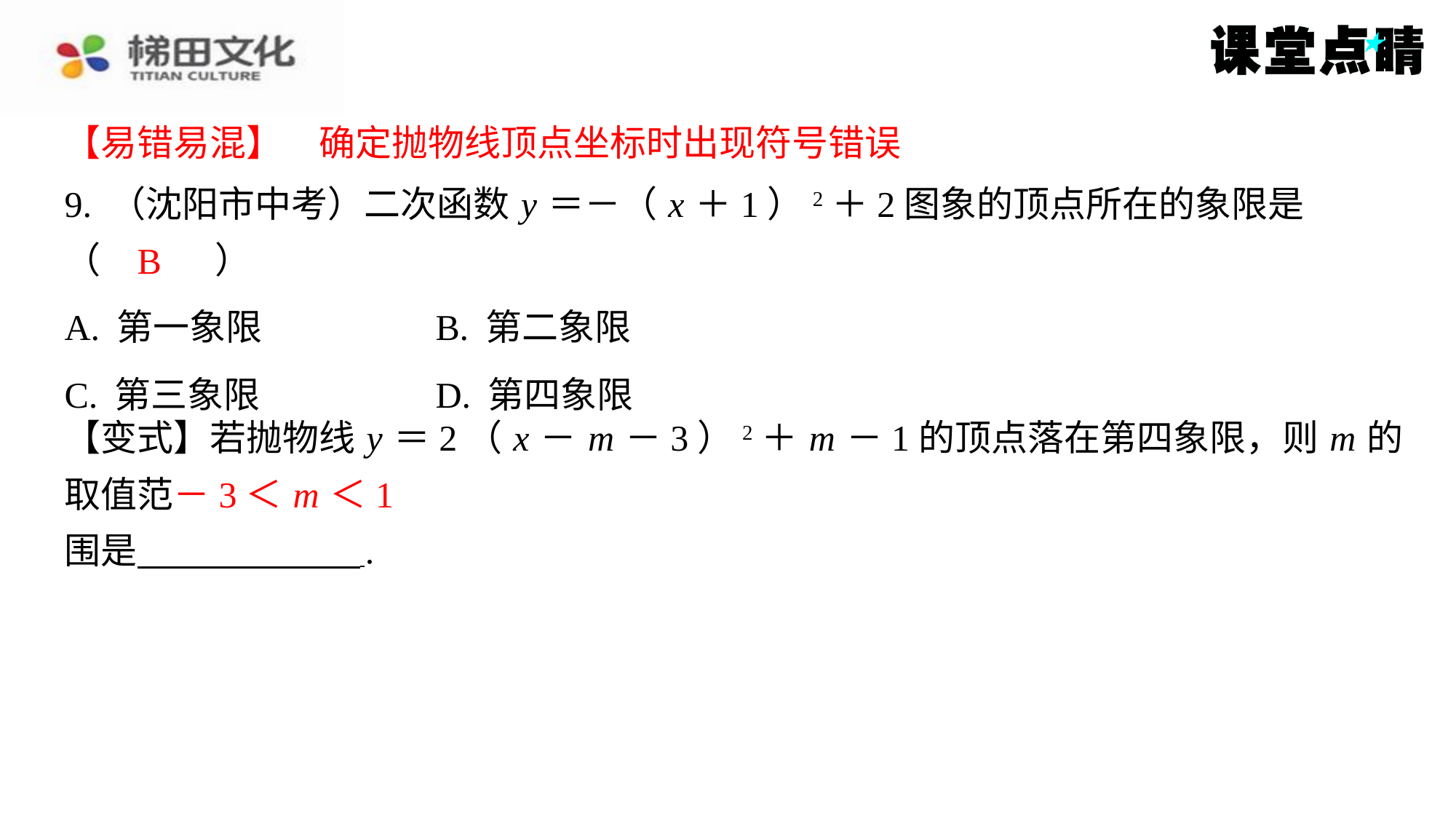

【易错易混】　确定抛物线顶点坐标时出现符号错误
【易错易混】　确定抛物线顶点坐标时出现符号错误
9. （沈阳市中考）二次函数 y ＝－（ x ＋1）2＋2图象的顶点所在的象限是
（　B　）
B
| A. 第一象限 | B. 第二象限 |
| --- | --- |
| C. 第三象限 | D. 第四象限 |
【变式】若抛物线 y ＝2（ x － m －3）2＋ m －1的顶点落在第四象限，则 m 的取值范
围是                                  ⁠.
－3＜ m ＜1